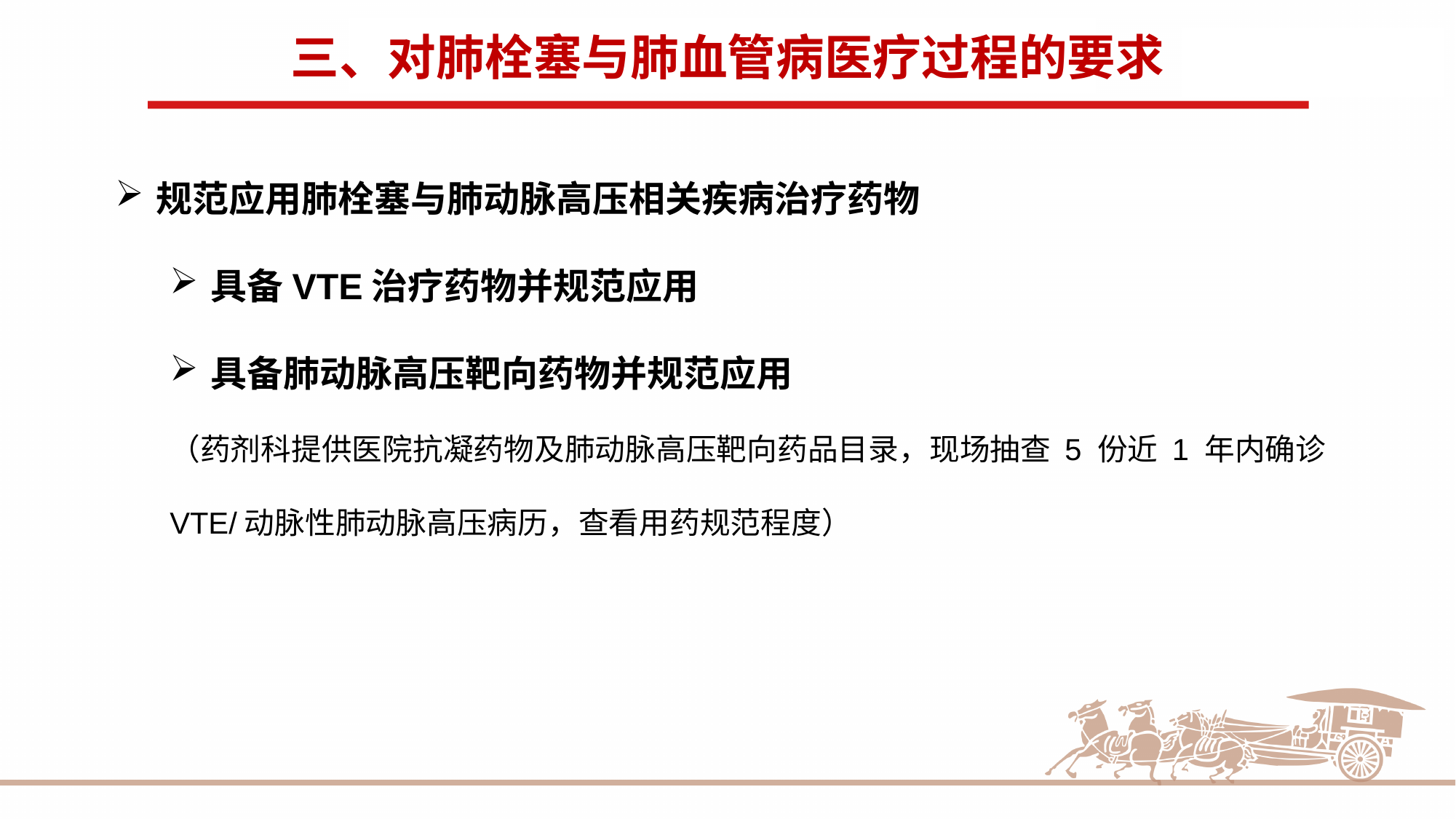

三、对肺栓塞与肺血管病医疗过程的要求
规范应用肺栓塞与肺动脉高压相关疾病治疗药物
具备VTE治疗药物并规范应用
具备肺动脉高压靶向药物并规范应用
（药剂科提供医院抗凝药物及肺动脉高压靶向药品目录，现场抽查 5 份近 1 年内确诊 VTE/动脉性肺动脉高压病历，查看用药规范程度）